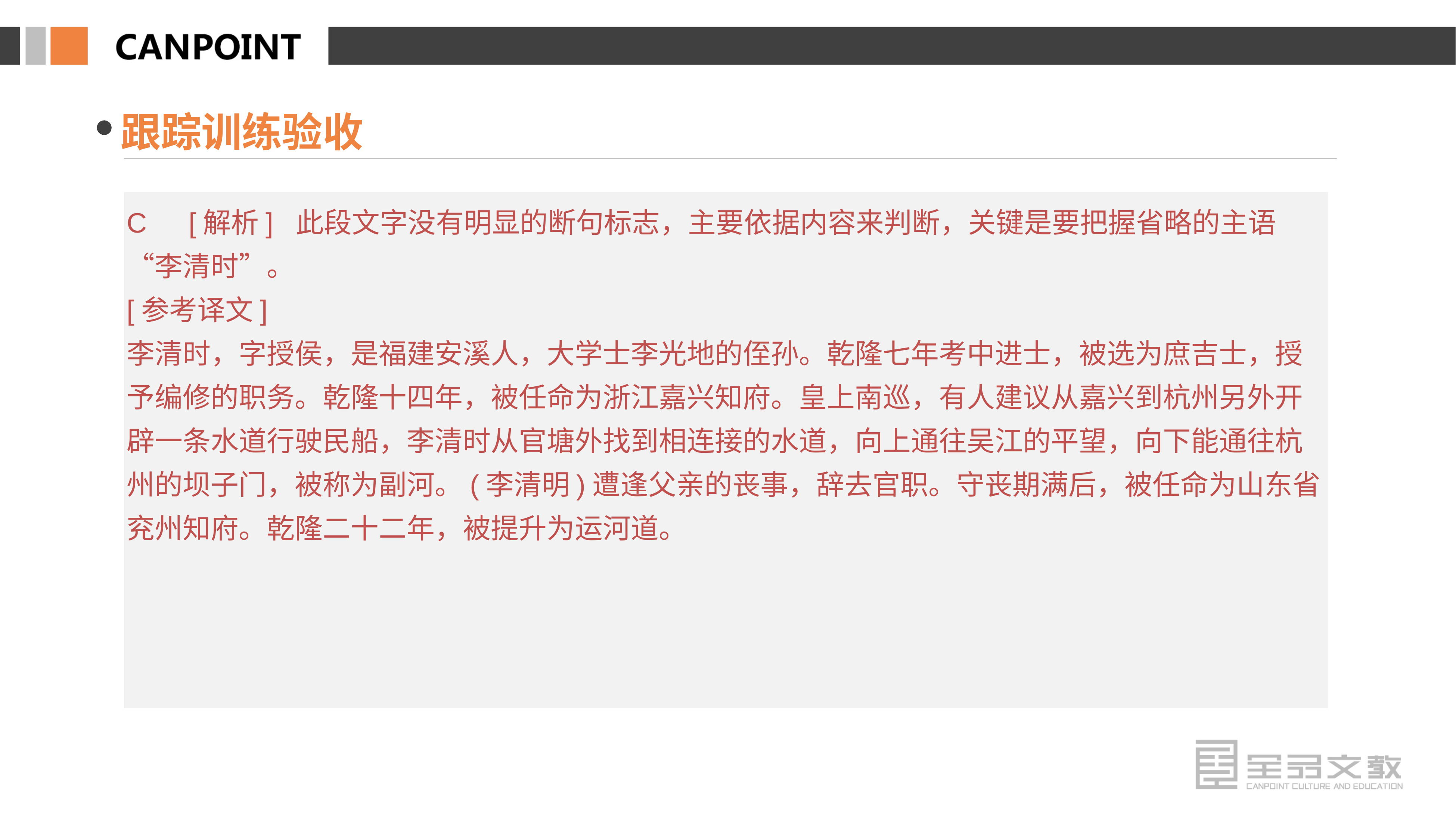

跟踪训练验收

C　[解析]  此段文字没有明显的断句标志，主要依据内容来判断，关键是要把握省略的主语“李清时”。
[参考译文]
李清时，字授侯，是福建安溪人，大学士李光地的侄孙。乾隆七年考中进士，被选为庶吉士，授予编修的职务。乾隆十四年，被任命为浙江嘉兴知府。皇上南巡，有人建议从嘉兴到杭州另外开辟一条水道行驶民船，李清时从官塘外找到相连接的水道，向上通往吴江的平望，向下能通往杭州的坝子门，被称为副河。(李清明)遭逢父亲的丧事，辞去官职。守丧期满后，被任命为山东省兖州知府。乾隆二十二年，被提升为运河道。